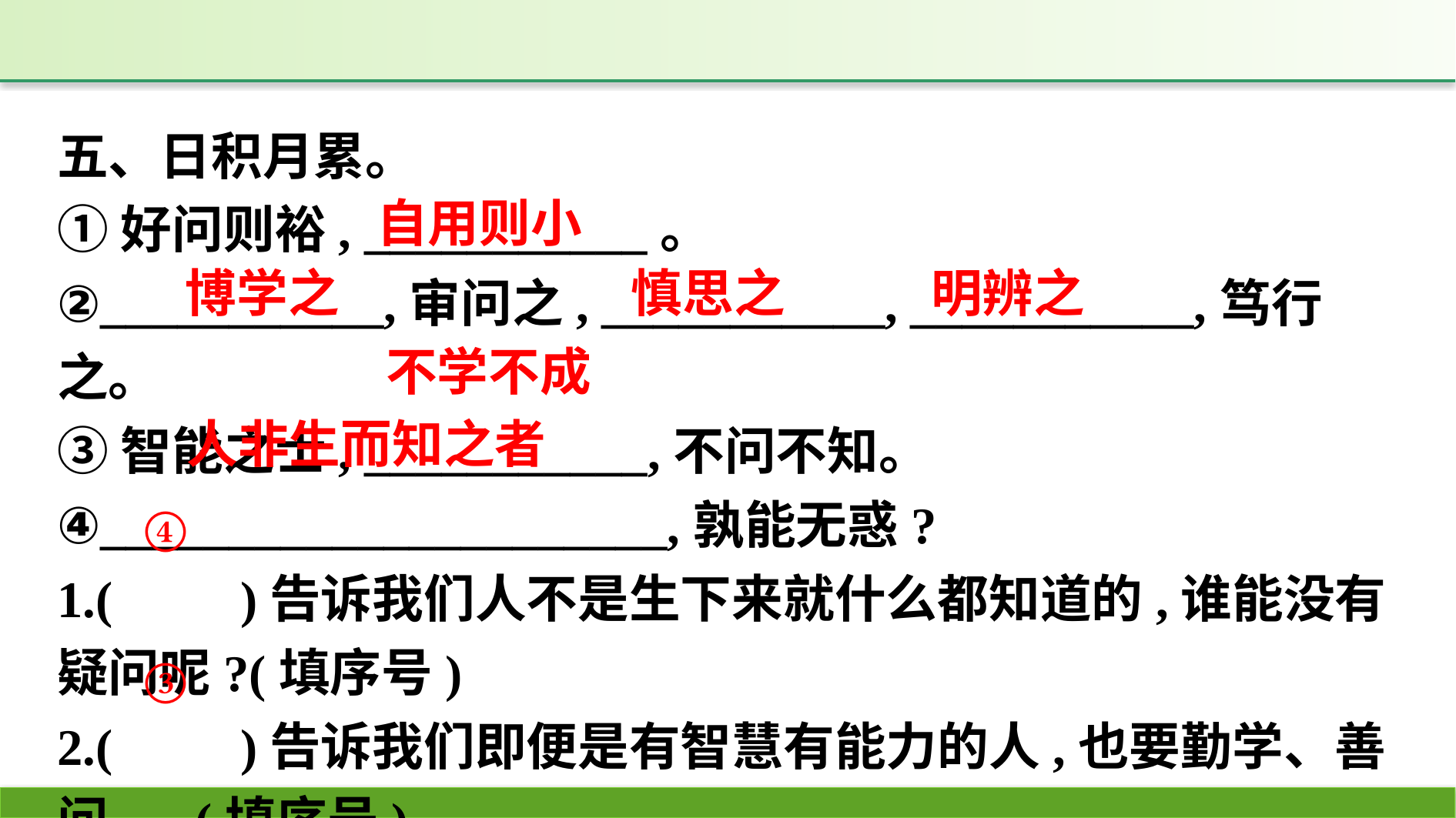

五、日积月累。
①好问则裕, ___________。
②___________,审问之, ___________, ___________,笃行之。
③智能之士, ___________,不问不知。
④______________________,孰能无惑?
1.(　　)告诉我们人不是生下来就什么都知道的,谁能没有疑问呢?(填序号)
2.(　　)告诉我们即便是有智慧有能力的人,也要勤学、善问。  (填序号)
自用则小
明辨之
博学之
慎思之
不学不成
人非生而知之者
④
③